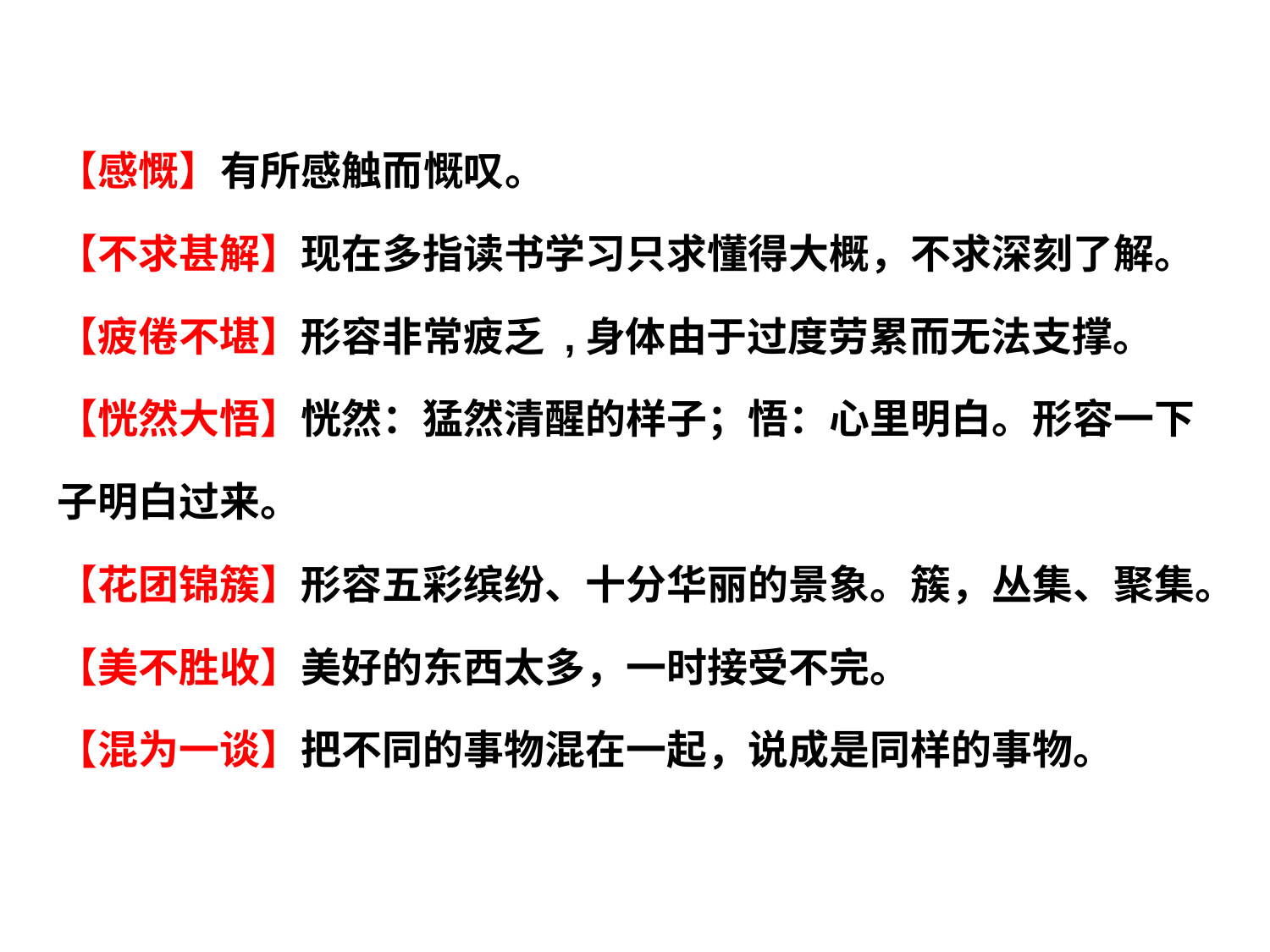

【感慨】有所感触而慨叹。
【不求甚解】现在多指读书学习只求懂得大概，不求深刻了解。
【疲倦不堪】形容非常疲乏 ,身体由于过度劳累而无法支撑。
【恍然大悟】恍然：猛然清醒的样子；悟：心里明白。形容一下子明白过来。
【花团锦簇】形容五彩缤纷、十分华丽的景象。簇，丛集、聚集。
【美不胜收】美好的东西太多，一时接受不完。
【混为一谈】把不同的事物混在一起，说成是同样的事物。